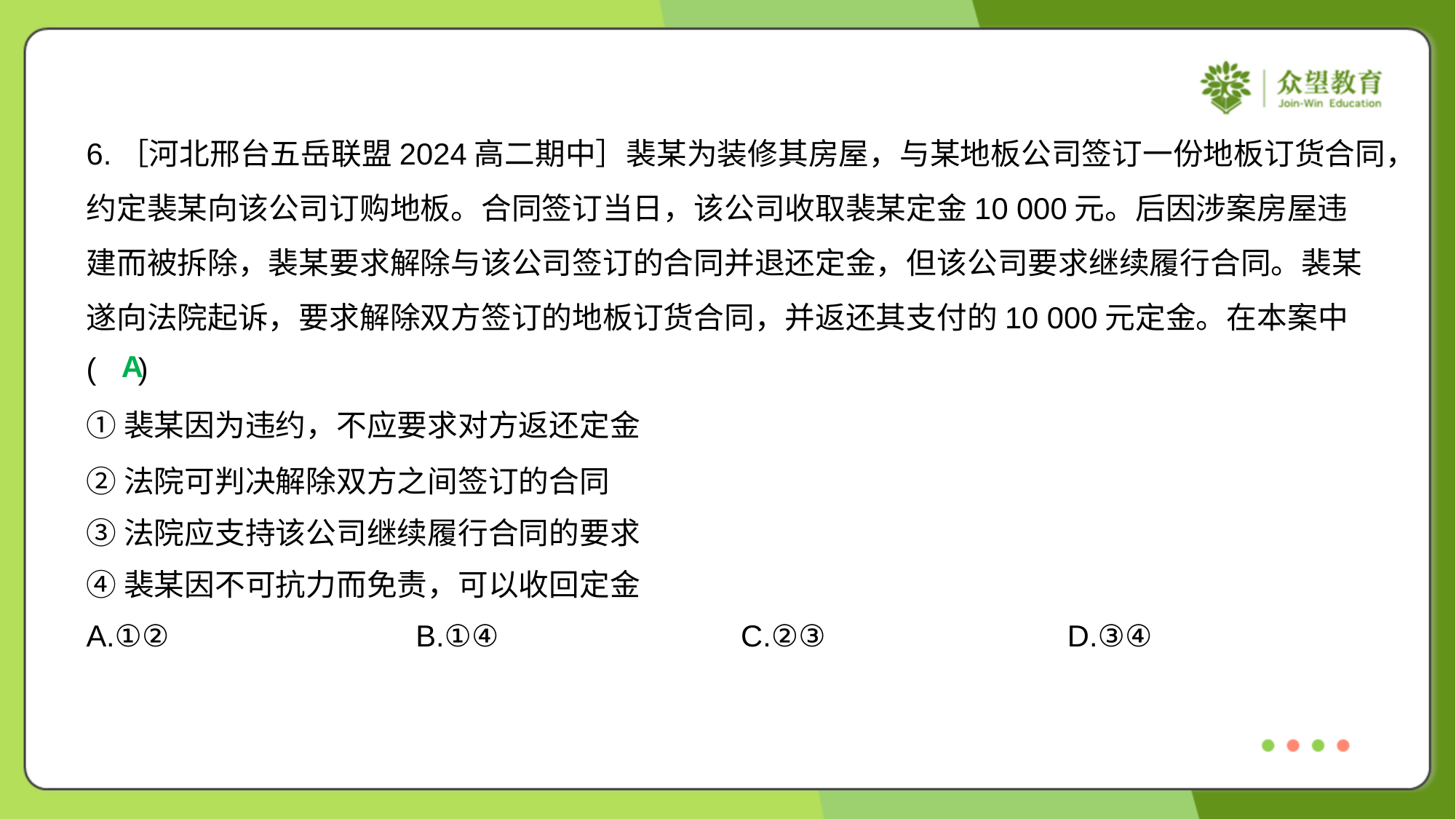

6.［河北邢台五岳联盟2024高二期中］裴某为装修其房屋，与某地板公司签订一份地板订货合同，
约定裴某向该公司订购地板。合同签订当日，该公司收取裴某定金10 000元。后因涉案房屋违
建而被拆除，裴某要求解除与该公司签订的合同并退还定金，但该公司要求继续履行合同。裴某
遂向法院起诉，要求解除双方签订的地板订货合同，并返还其支付的10 000元定金。在本案中
(     )
A
①裴某因为违约，不应要求对方返还定金
②法院可判决解除双方之间签订的合同
③法院应支持该公司继续履行合同的要求
④裴某因不可抗力而免责，可以收回定金
A.①②	B.①④	C.②③	D.③④